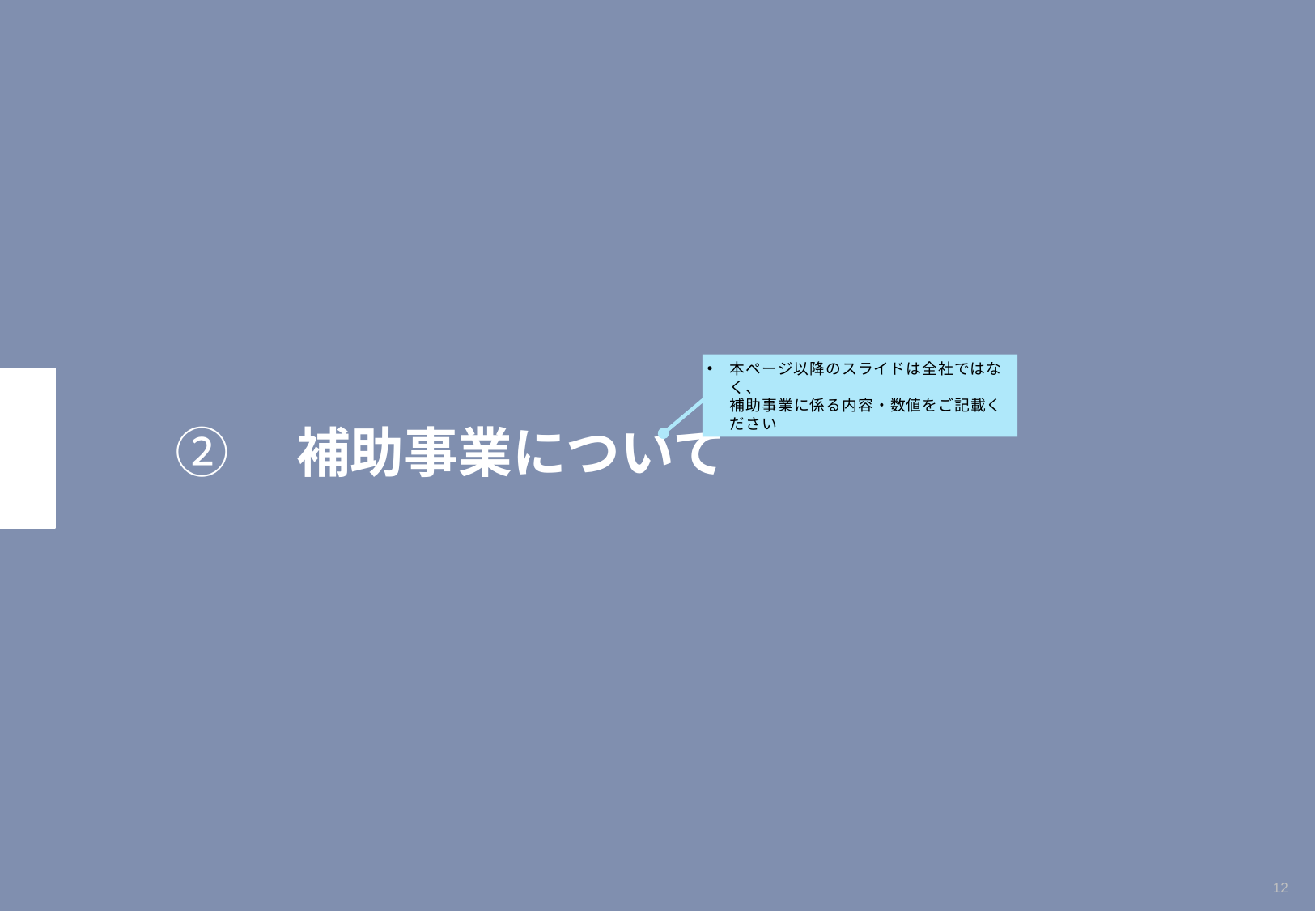

本ページ以降のスライドは全社ではなく、
補助事業に係る内容・数値をご記載ください
②　補助事業について